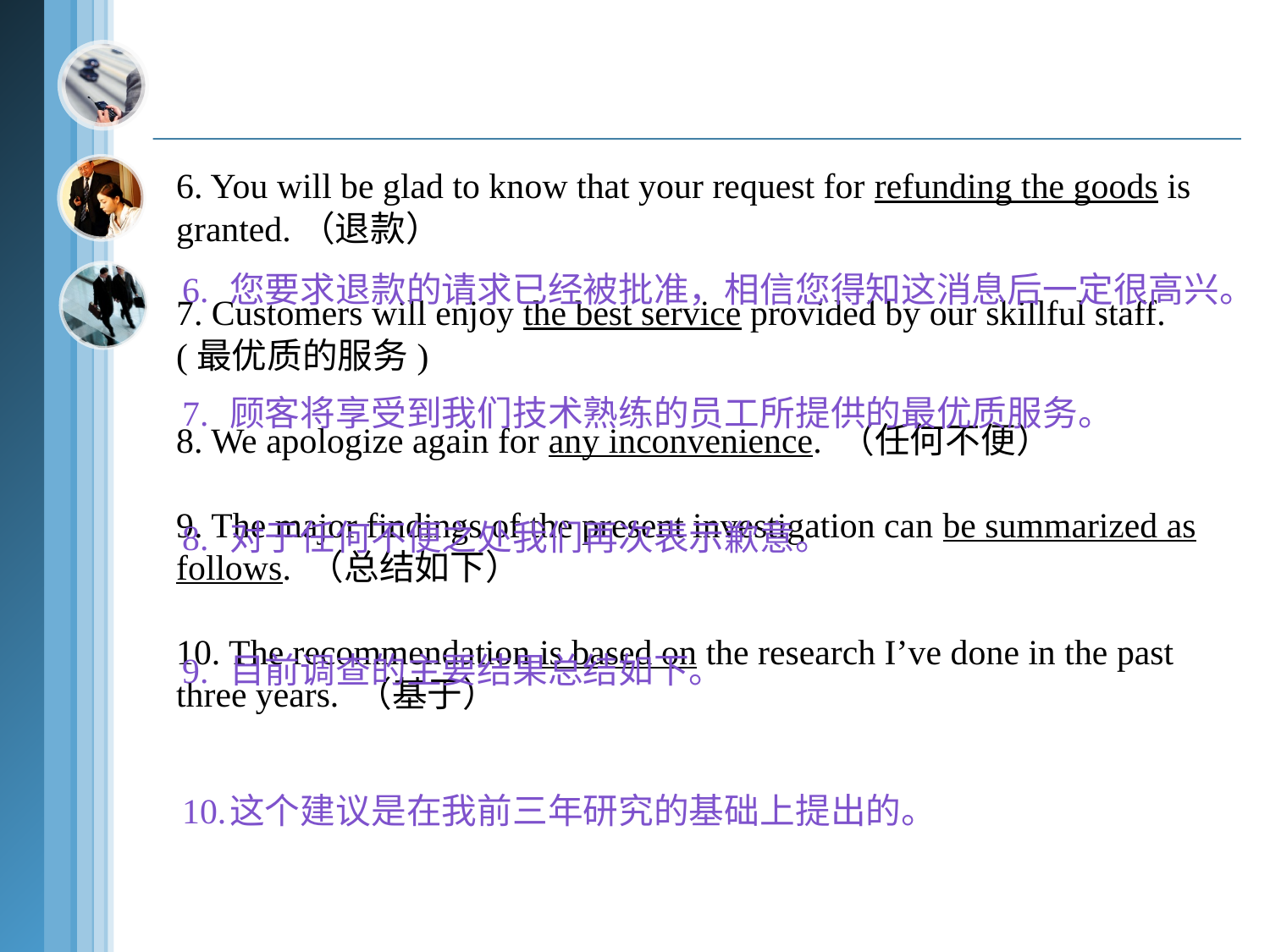

6. You will be glad to know that your request for refunding the goods is granted.（退款）

7. Customers will enjoy the best service provided by our skillful staff. (最优质的服务)

8. We apologize again for any inconvenience. （任何不便）

9. The major findings of the present investigation can be summarized as follows. （总结如下）

10. The recommendation is based on the research I’ve done in the past three years. （基于）

6.	您要求退款的请求已经被批准，相信您得知这消息后一定很高兴。

7.	顾客将享受到我们技术熟练的员工所提供的最优质服务。

8.	对于任何不便之处我们再次表示歉意。

9.	目前调查的主要结果总结如下。

10.	这个建议是在我前三年研究的基础上提出的。